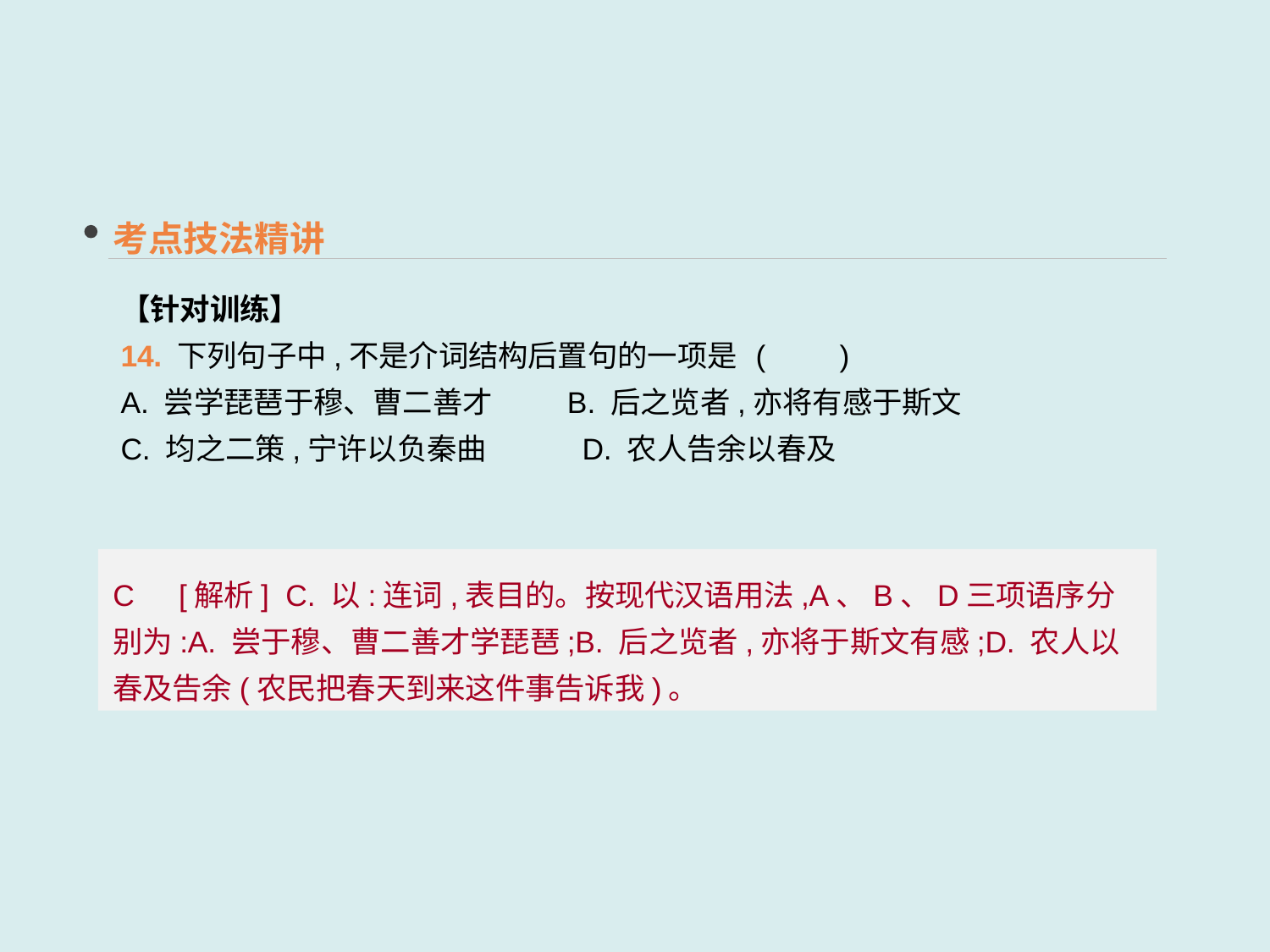

考点技法精讲

【针对训练】
14. 下列句子中,不是介词结构后置句的一项是	(　　)
A. 尝学琵琶于穆、曹二善才          B. 后之览者,亦将有感于斯文
C. 均之二策,宁许以负秦曲             D. 农人告余以春及

C　[解析]  C. 以:连词,表目的。按现代汉语用法,A、B、D三项语序分别为:A. 尝于穆、曹二善才学琵琶;B. 后之览者,亦将于斯文有感;D. 农人以春及告余(农民把春天到来这件事告诉我)。